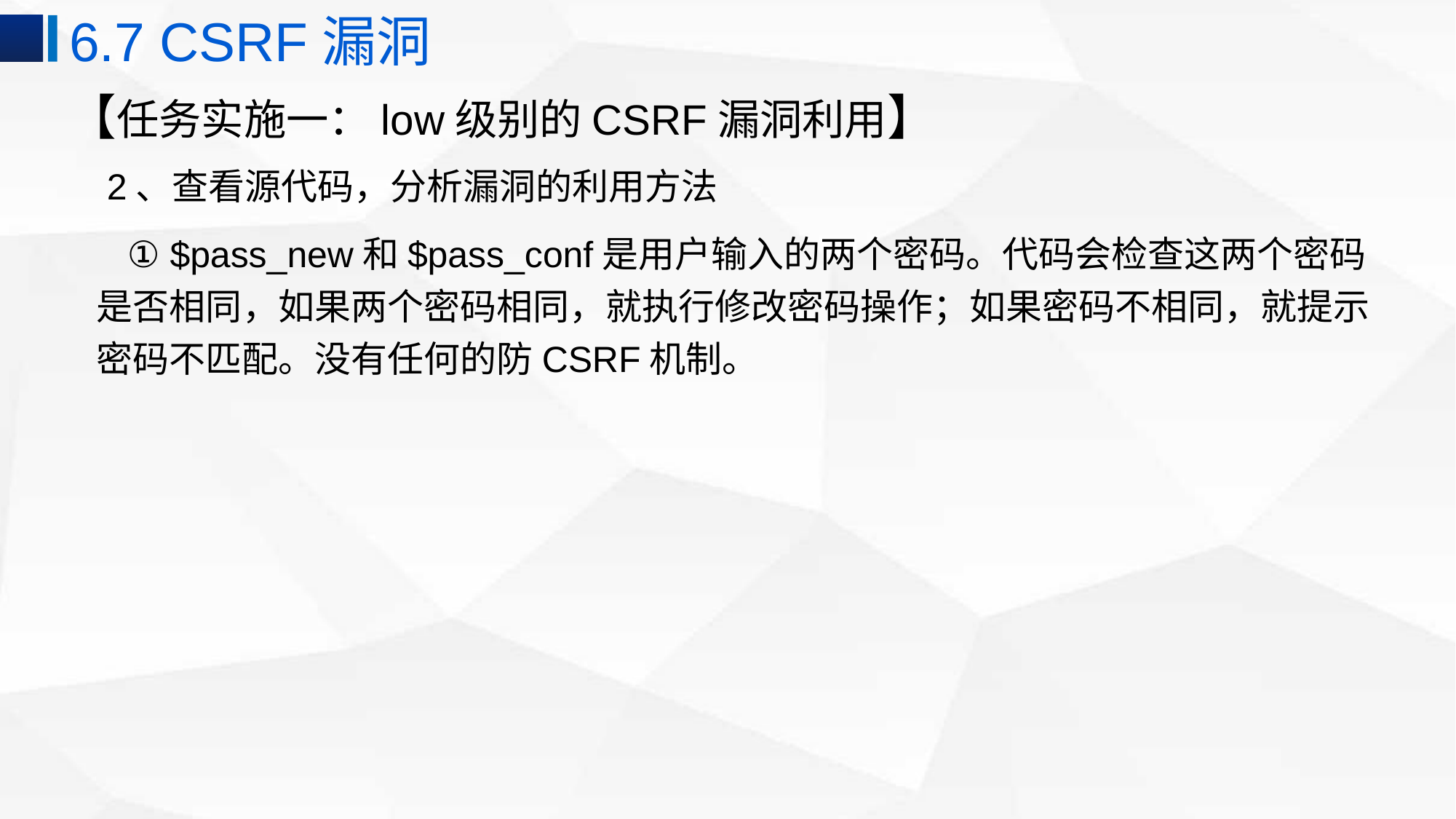

6.7 CSRF漏洞

【任务实施一：low级别的CSRF漏洞利用】
 2、查看源代码，分析漏洞的利用方法
   ① $pass_new和$pass_conf是用户输入的两个密码。代码会检查这两个密码是否相同，如果两个密码相同，就执行修改密码操作；如果密码不相同，就提示密码不匹配。没有任何的防CSRF机制。